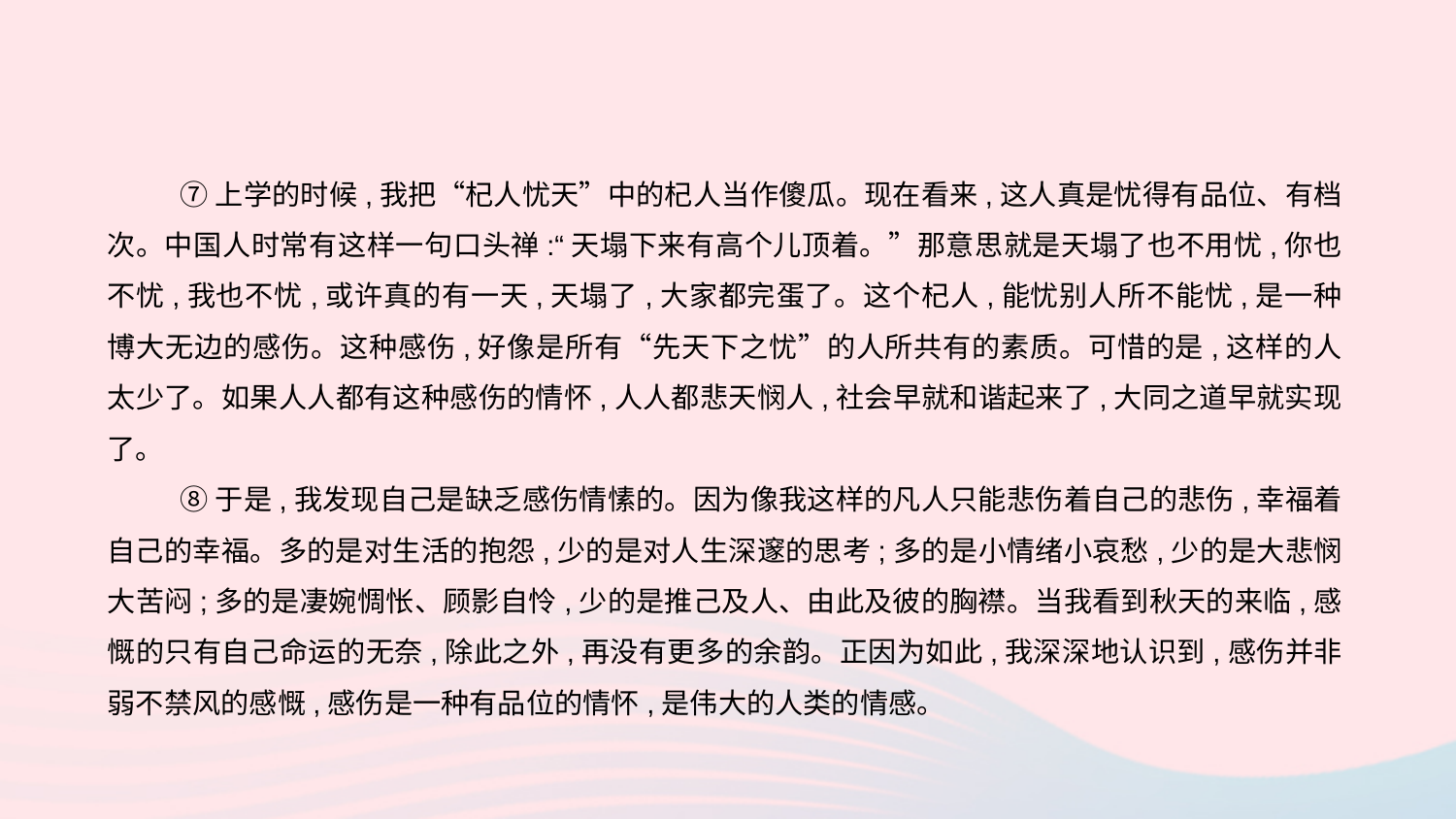

⑦上学的时候,我把“杞人忧天”中的杞人当作傻瓜。现在看来,这人真是忧得有品位、有档次。中国人时常有这样一句口头禅:“天塌下来有高个儿顶着。”那意思就是天塌了也不用忧,你也不忧,我也不忧,或许真的有一天,天塌了,大家都完蛋了。这个杞人,能忧别人所不能忧,是一种博大无边的感伤。这种感伤,好像是所有“先天下之忧”的人所共有的素质。可惜的是,这样的人太少了。如果人人都有这种感伤的情怀,人人都悲天悯人,社会早就和谐起来了,大同之道早就实现了。
⑧于是,我发现自己是缺乏感伤情愫的。因为像我这样的凡人只能悲伤着自己的悲伤,幸福着自己的幸福。多的是对生活的抱怨,少的是对人生深邃的思考;多的是小情绪小哀愁,少的是大悲悯大苦闷;多的是凄婉惆怅、顾影自怜,少的是推己及人、由此及彼的胸襟。当我看到秋天的来临,感慨的只有自己命运的无奈,除此之外,再没有更多的余韵。正因为如此,我深深地认识到,感伤并非弱不禁风的感慨,感伤是一种有品位的情怀,是伟大的人类的情感。